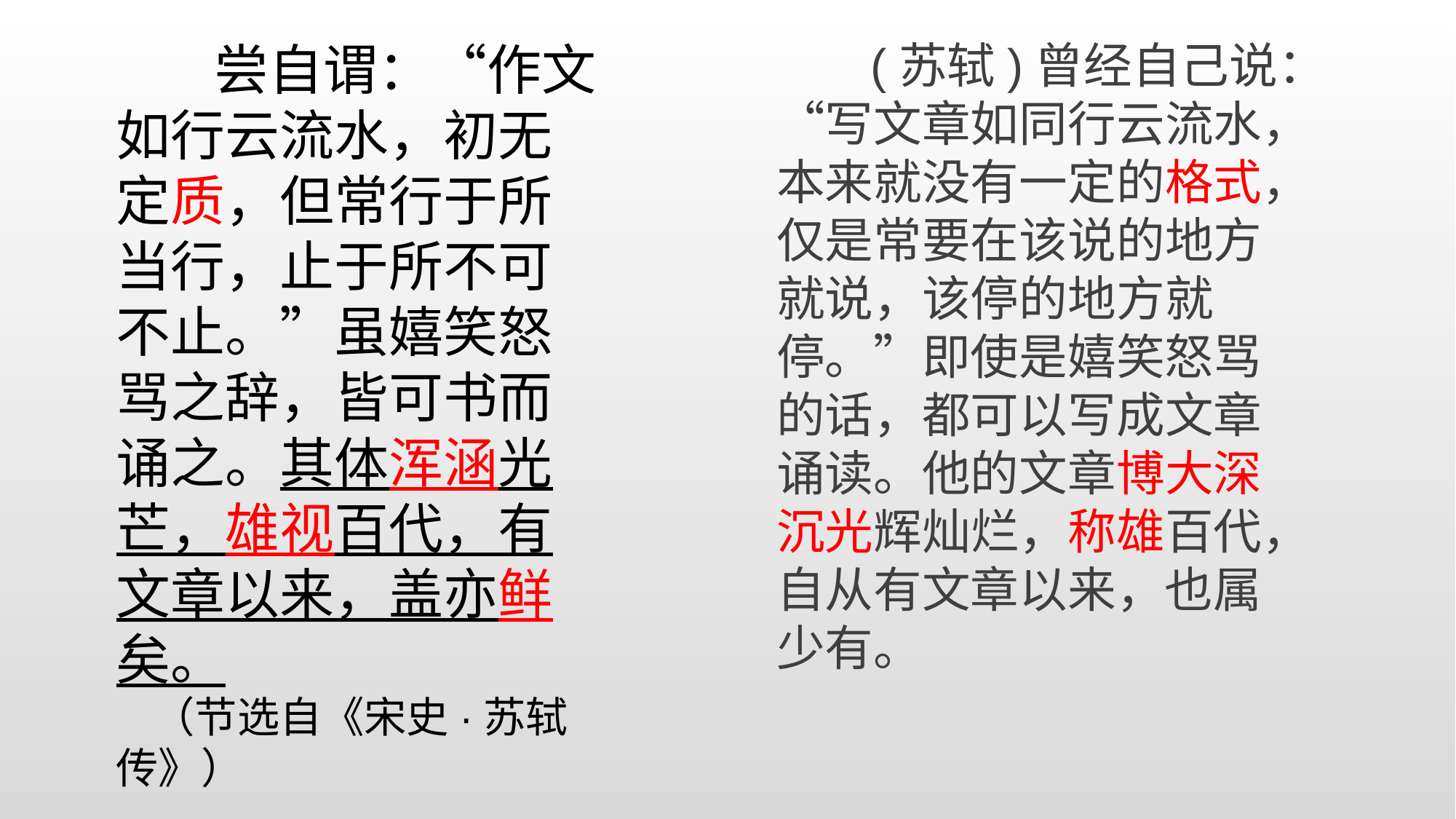

尝自谓：“作文如行云流水，初无定质，但常行于所当行，止于所不可不止。”虽嬉笑怒骂之辞，皆可书而诵之。其体浑涵光芒，雄视百代，有文章以来，盖亦鲜矣。
（节选自《宋史·苏轼传》）
       (苏轼)曾经自己说：“写文章如同行云流水，本来就没有一定的格式，仅是常要在该说的地方就说，该停的地方就停。”即使是嬉笑怒骂的话，都可以写成文章诵读。他的文章博大深沉光辉灿烂，称雄百代，自从有文章以来，也属少有。